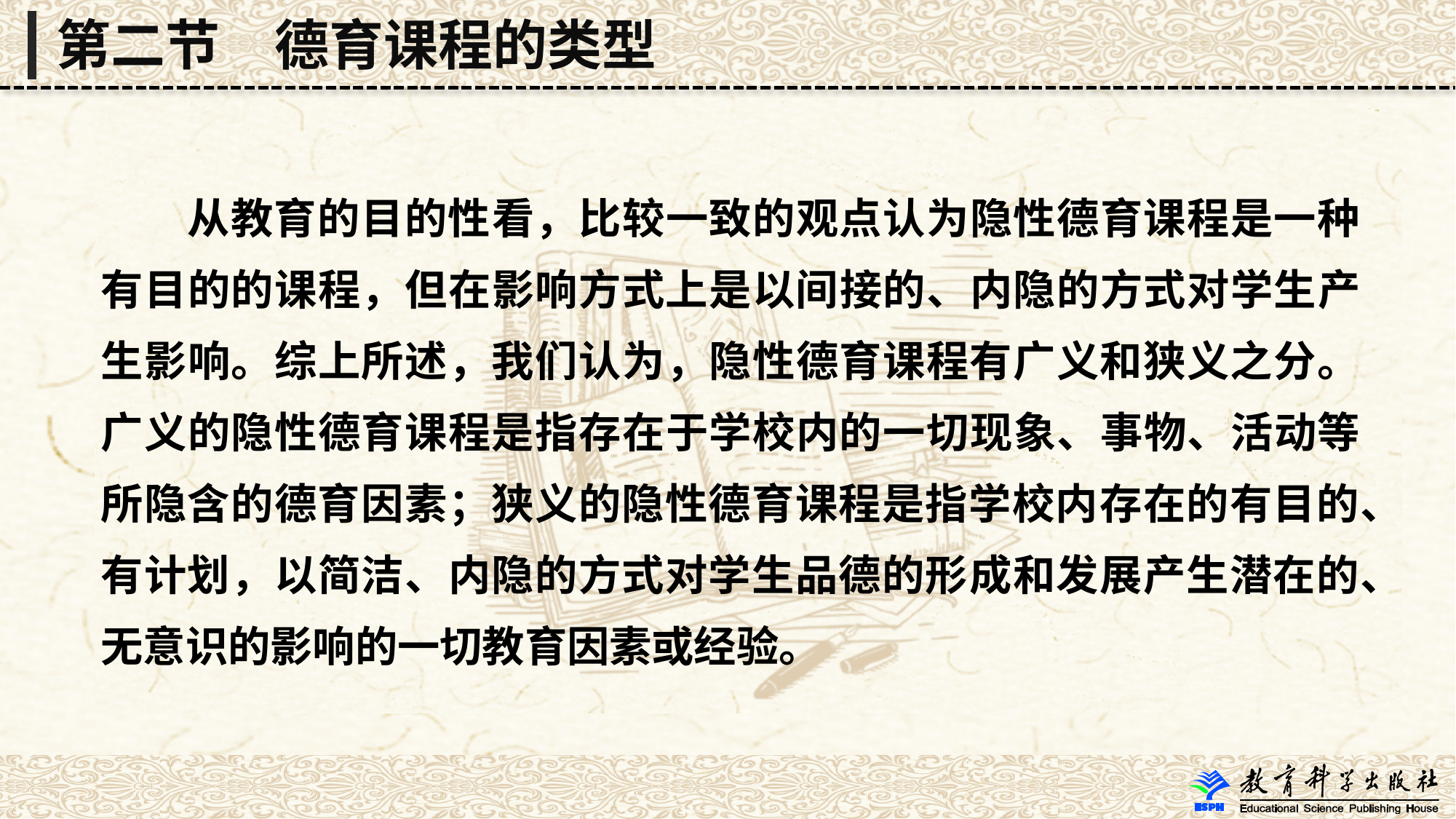

第二节　德育课程的类型
       从教育的目的性看，比较一致的观点认为隐性德育课程是一种有目的的课程，但在影响方式上是以间接的、内隐的方式对学生产生影响。综上所述，我们认为，隐性德育课程有广义和狭义之分。广义的隐性德育课程是指存在于学校内的一切现象、事物、活动等所隐含的德育因素；狭义的隐性德育课程是指学校内存在的有目的、有计划，以简洁、内隐的方式对学生品德的形成和发展产生潜在的、无意识的影响的一切教育因素或经验。